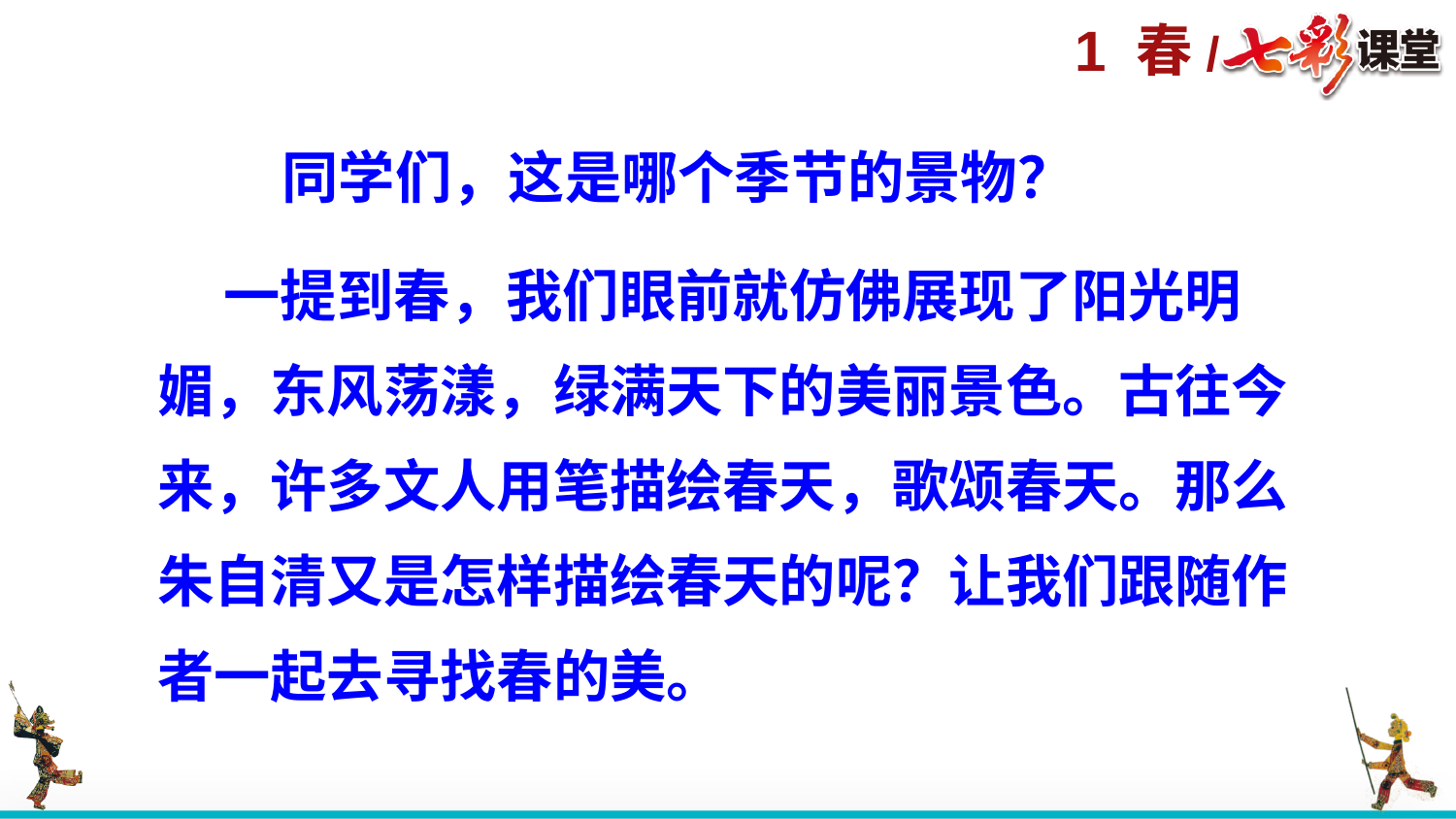

同学们，这是哪个季节的景物？
     一提到春，我们眼前就仿佛展现了阳光明媚，东风荡漾，绿满天下的美丽景色。古往今来，许多文人用笔描绘春天，歌颂春天。那么朱自清又是怎样描绘春天的呢？让我们跟随作者一起去寻找春的美。